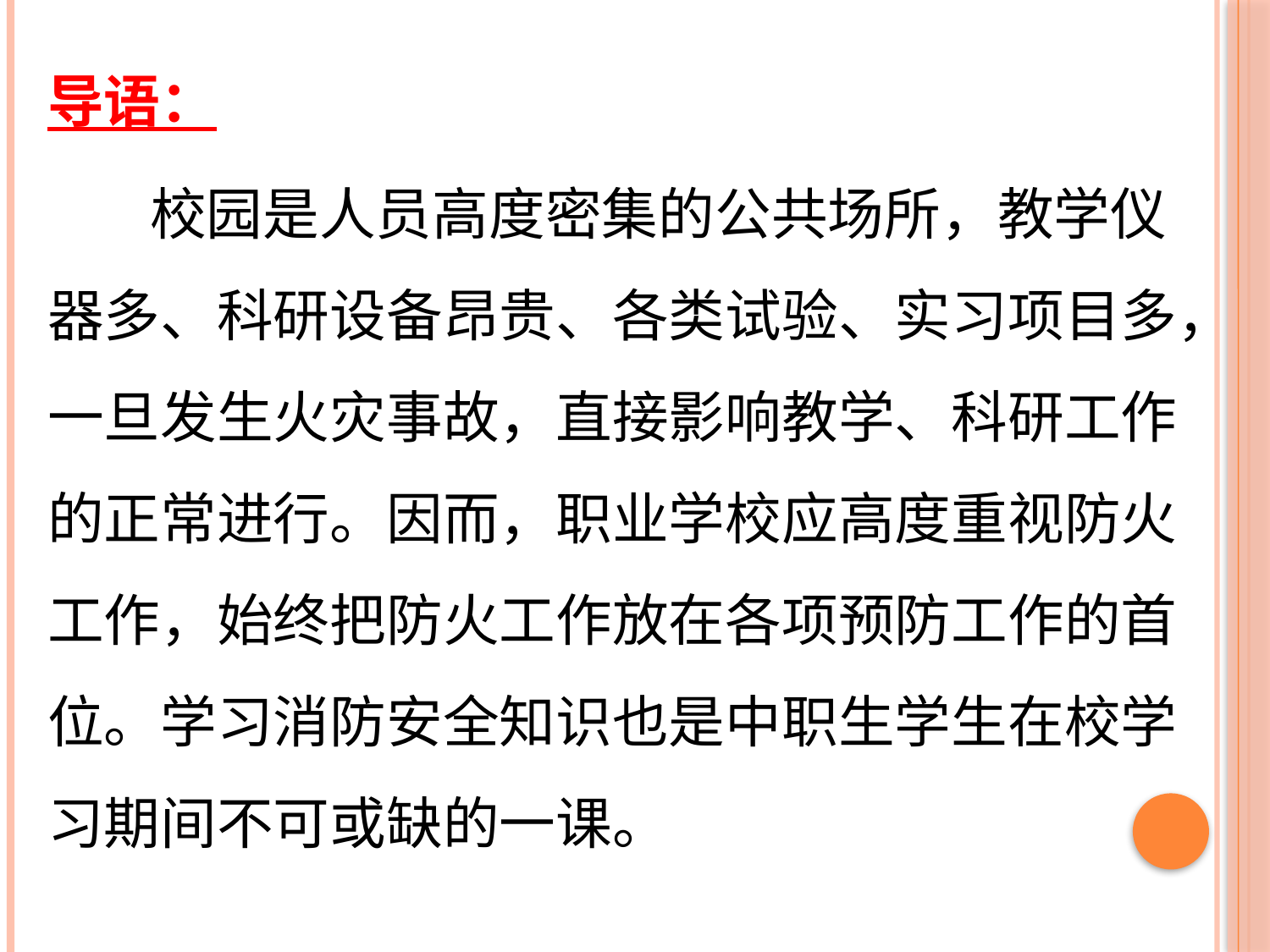

导语：
       校园是人员高度密集的公共场所，教学仪器多、科研设备昂贵、各类试验、实习项目多，一旦发生火灾事故，直接影响教学、科研工作的正常进行。因而，职业学校应高度重视防火工作，始终把防火工作放在各项预防工作的首位。学习消防安全知识也是中职生学生在校学习期间不可或缺的一课。